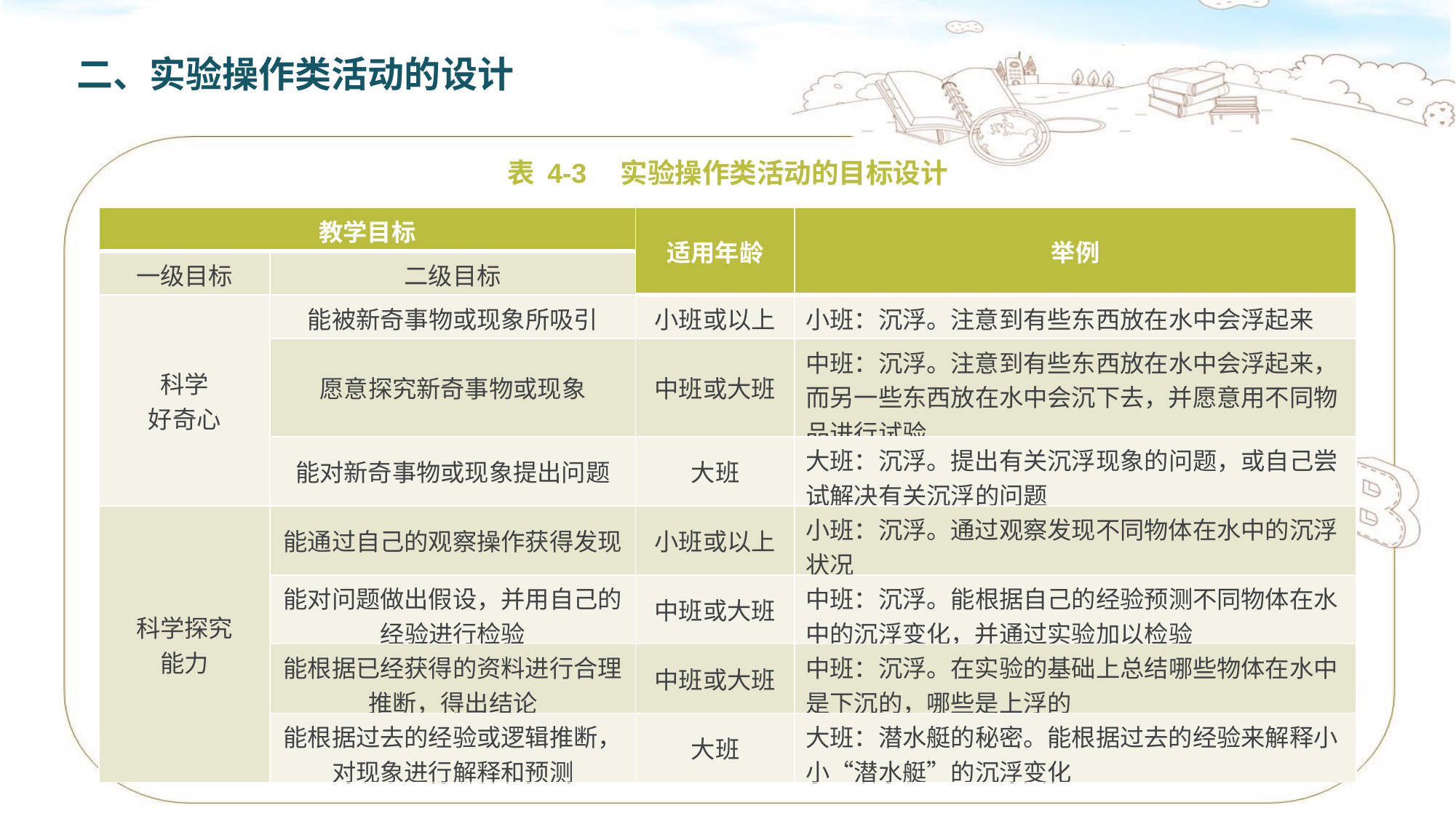

二、实验操作类活动的设计
表 4-3　实验操作类活动的目标设计
| 教学目标 |  | 适用年龄 | 举例 |
| --- | --- | --- | --- |
| 一级目标 | 二级目标 |  |  |
| 科学 好奇心 | 能被新奇事物或现象所吸引 | 小班或以上 | 小班：沉浮。注意到有些东西放在水中会浮起来 |
|  | 愿意探究新奇事物或现象 | 中班或大班 | 中班：沉浮。注意到有些东西放在水中会浮起来，而另一些东西放在水中会沉下去，并愿意用不同物品进行试验 |
|  | 能对新奇事物或现象提出问题 | 大班 | 大班：沉浮。提出有关沉浮现象的问题，或自己尝试解决有关沉浮的问题 |
| 科学探究 能力 | 能通过自己的观察操作获得发现 | 小班或以上 | 小班：沉浮。通过观察发现不同物体在水中的沉浮状况 |
|  | 能对问题做出假设，并用自己的 经验进行检验 | 中班或大班 | 中班：沉浮。能根据自己的经验预测不同物体在水中的沉浮变化，并通过实验加以检验 |
|  | 能根据已经获得的资料进行合理 推断，得出结论 | 中班或大班 | 中班：沉浮。在实验的基础上总结哪些物体在水中是下沉的，哪些是上浮的 |
|  | 能根据过去的经验或逻辑推断， 对现象进行解释和预测 | 大班 | 大班：潜水艇的秘密。能根据过去的经验来解释小小“潜水艇”的沉浮变化 |